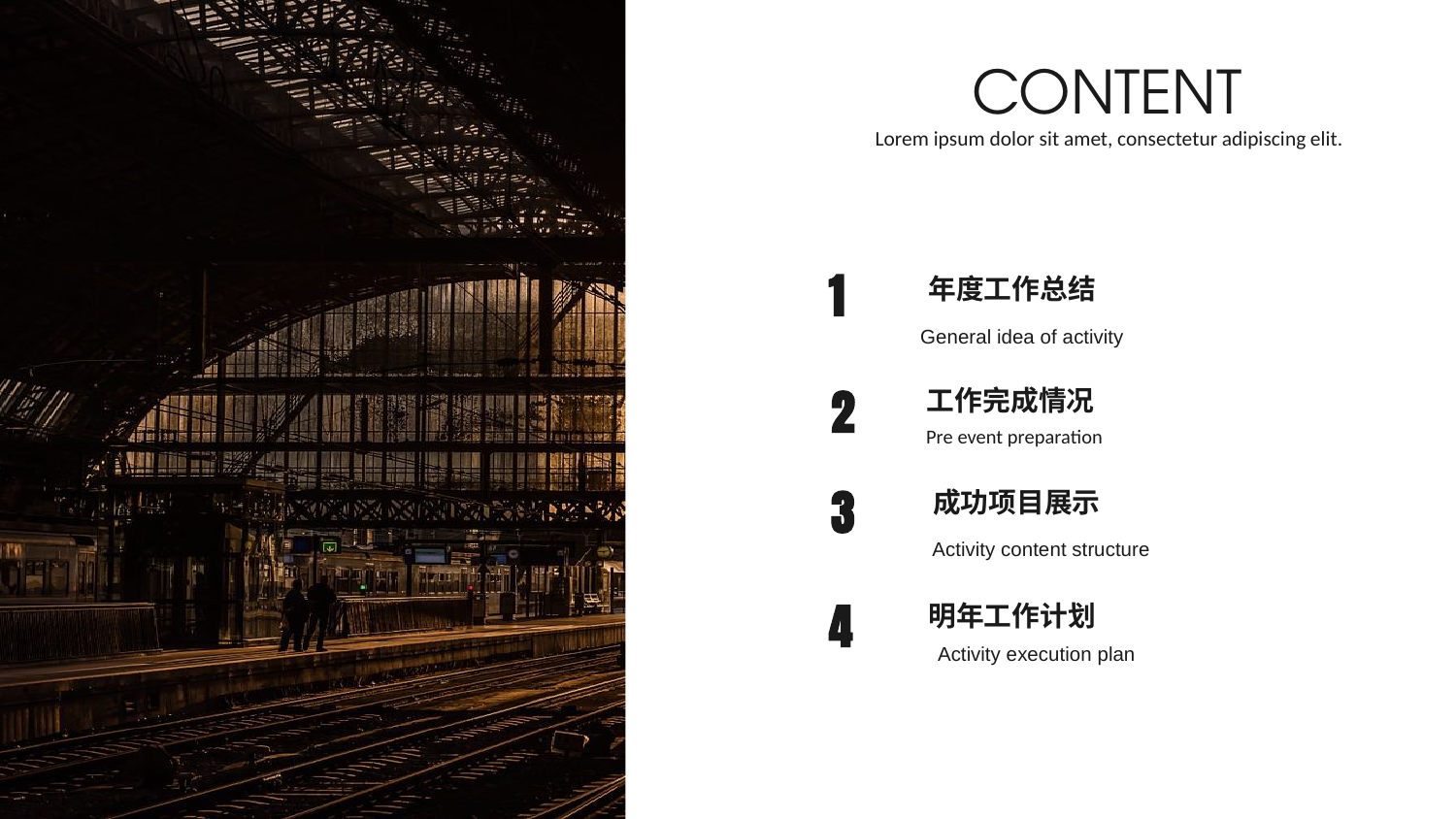

CONTENT
Lorem ipsum dolor sit amet, consectetur adipiscing elit.
年度工作总结
1
General idea of activity
工作完成情况
2
Pre event preparation
成功项目展示
3
Activity content structure
明年工作计划
4
Activity execution plan